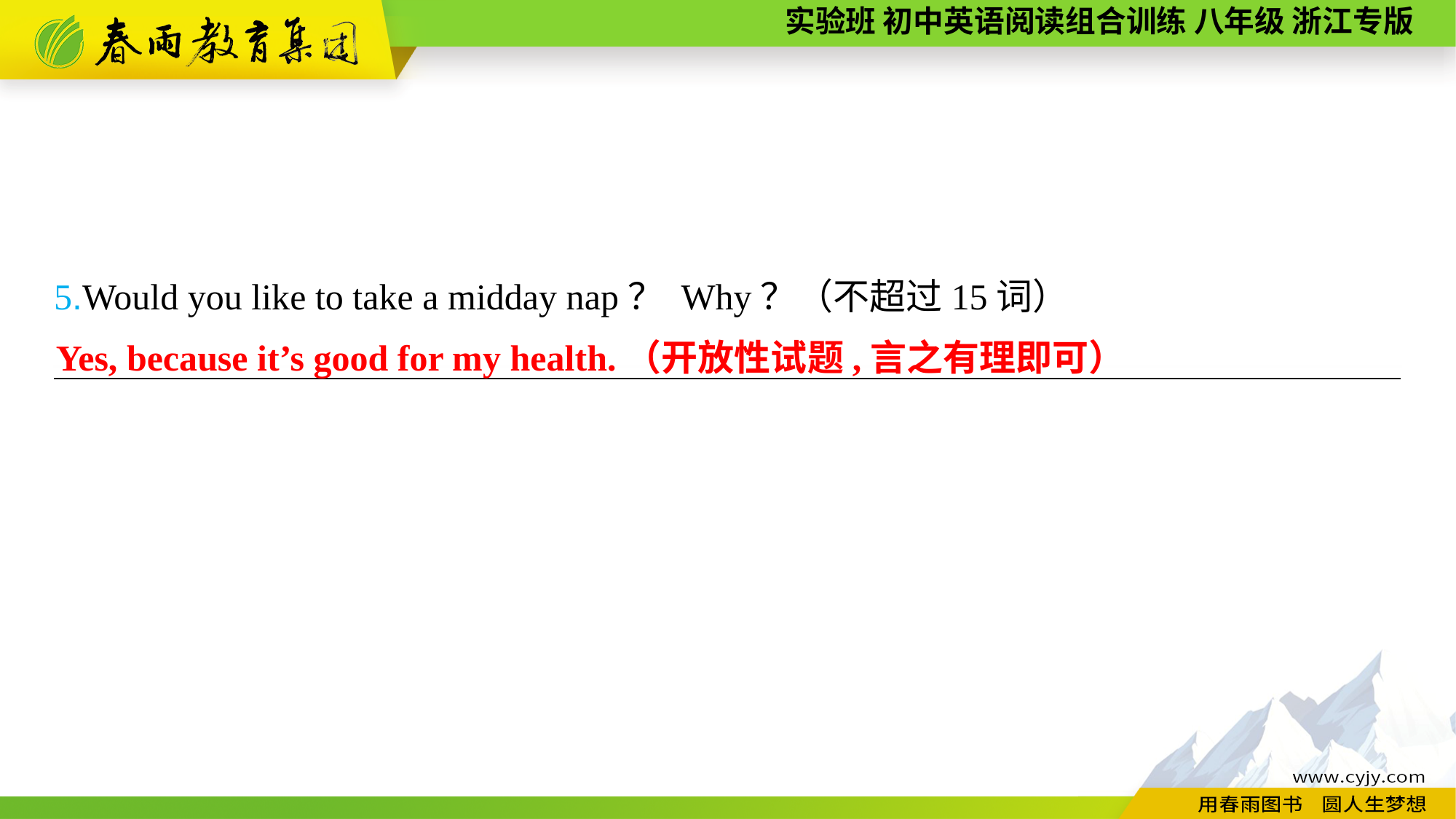

5.Would you like to take a midday nap？ Why？（不超过15词）
—————————————————————————————————————
Yes, because it’s good for my health.（开放性试题,言之有理即可）